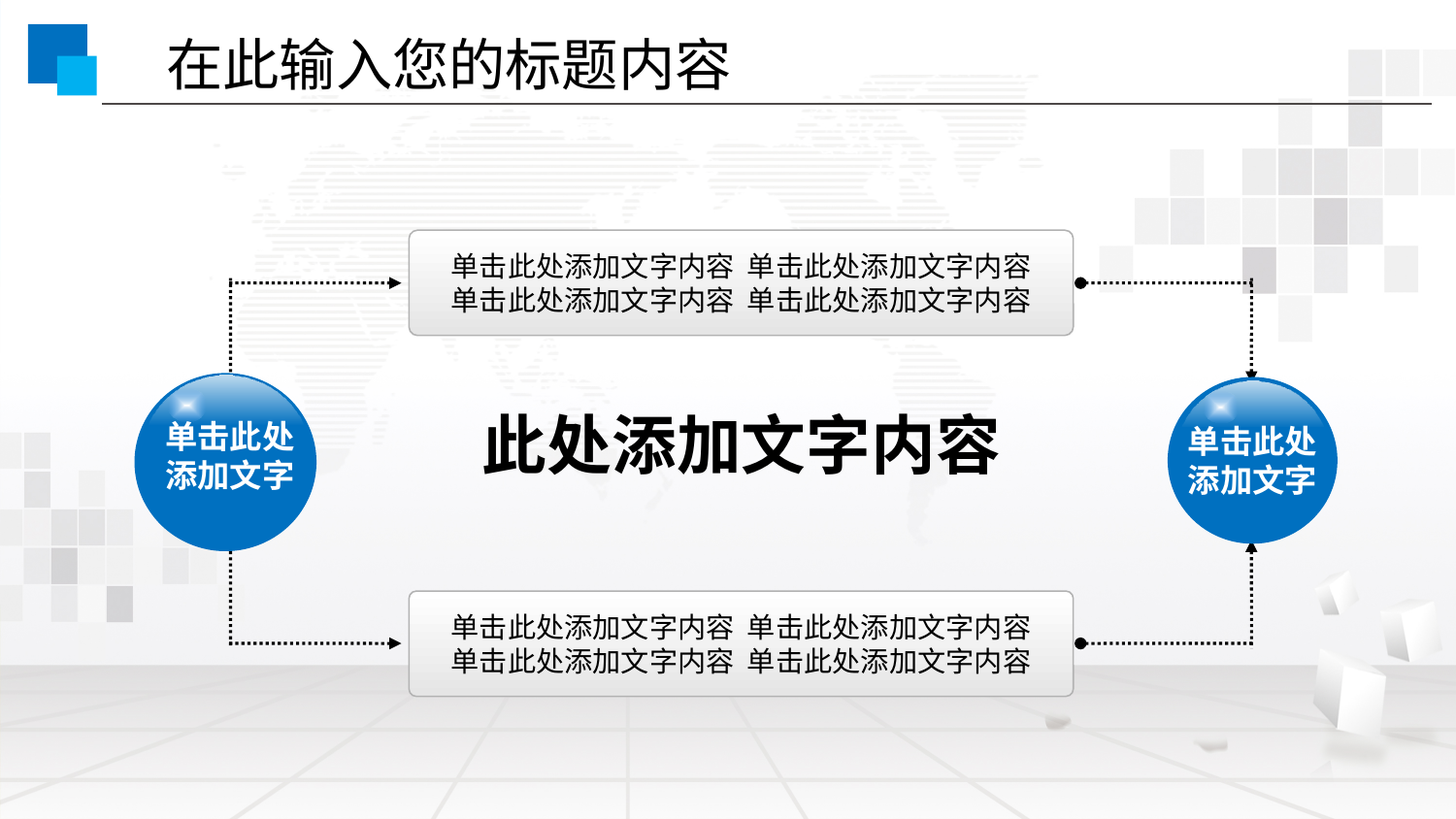

在此输入您的标题内容
单击此处添加文字内容  单击此处添加文字内容
单击此处添加文字内容  单击此处添加文字内容

单击此处
添加文字
单击此处
添加文字

此处添加文字内容

单击此处添加文字内容  单击此处添加文字内容
单击此处添加文字内容  单击此处添加文字内容